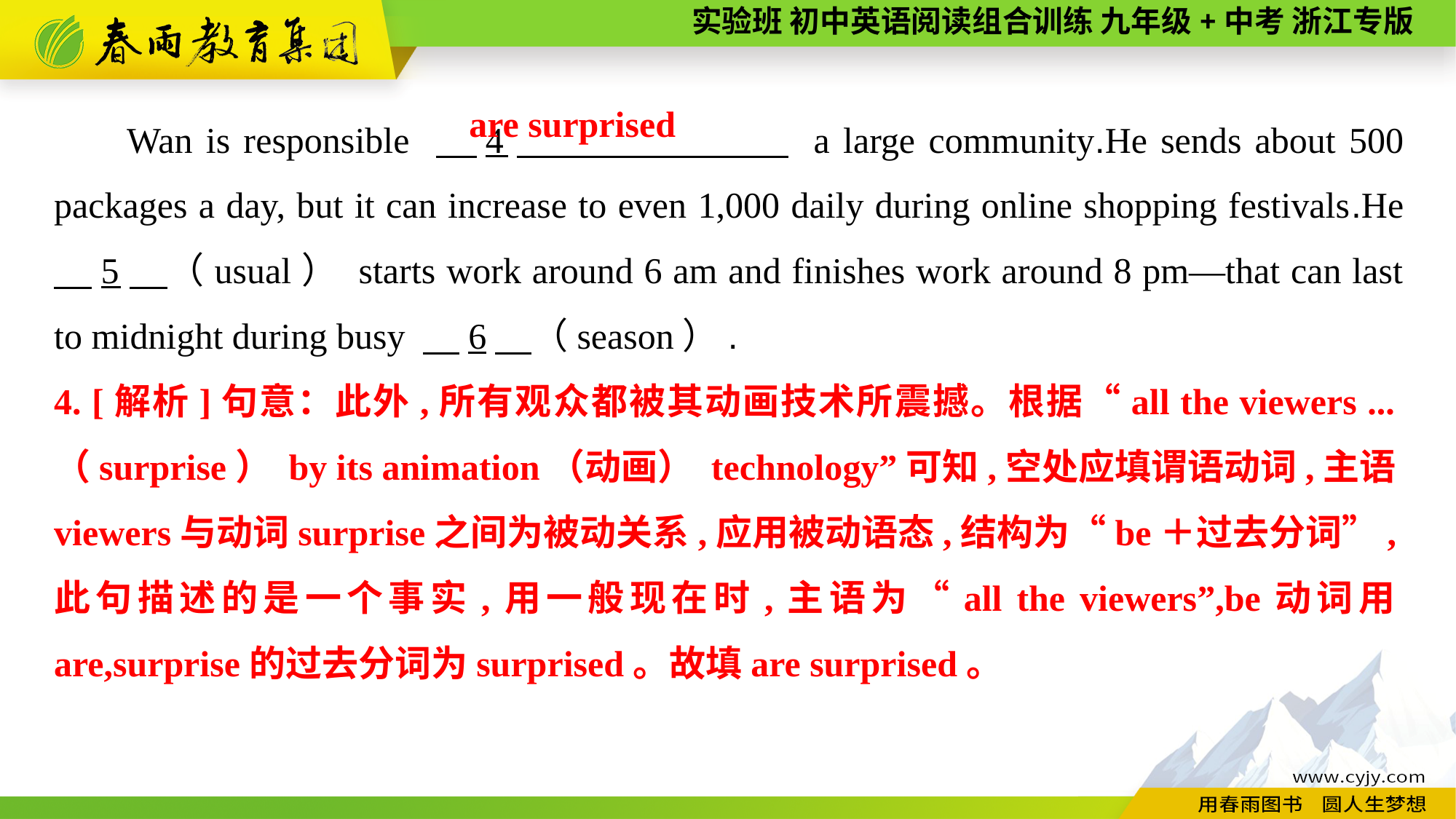

Wan is responsible 　4　                    a large community.He sends about 500 packages a day, but it can increase to even 1,000 daily during online shopping festivals.He 　5　（usual） starts work around 6 am and finishes work around 8 pm—that can last to midnight during busy 　6　（season）.
are surprised
4. [解析]句意：此外,所有观众都被其动画技术所震撼。根据“all the viewers ...（surprise） by its animation（动画） technology”可知,空处应填谓语动词,主语viewers与动词surprise之间为被动关系,应用被动语态,结构为“be＋过去分词”,此句描述的是一个事实,用一般现在时,主语为“all the viewers”,be动词用are,surprise的过去分词为surprised。故填are surprised。